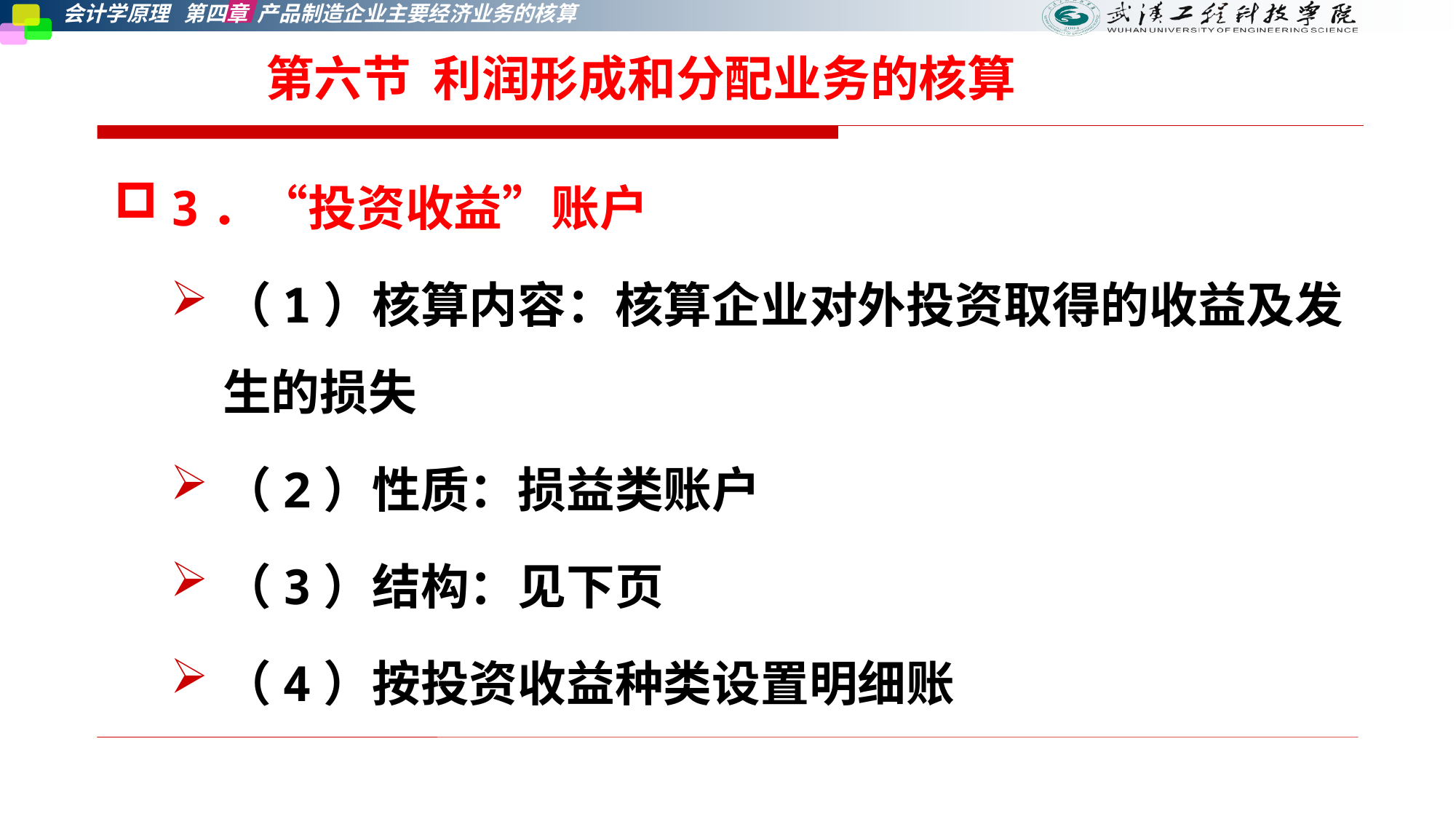

# 第六节  利润形成和分配业务的核算
3．“投资收益”账户
（1）核算内容：核算企业对外投资取得的收益及发生的损失
（2）性质：损益类账户
（3）结构：见下页
（4）按投资收益种类设置明细账